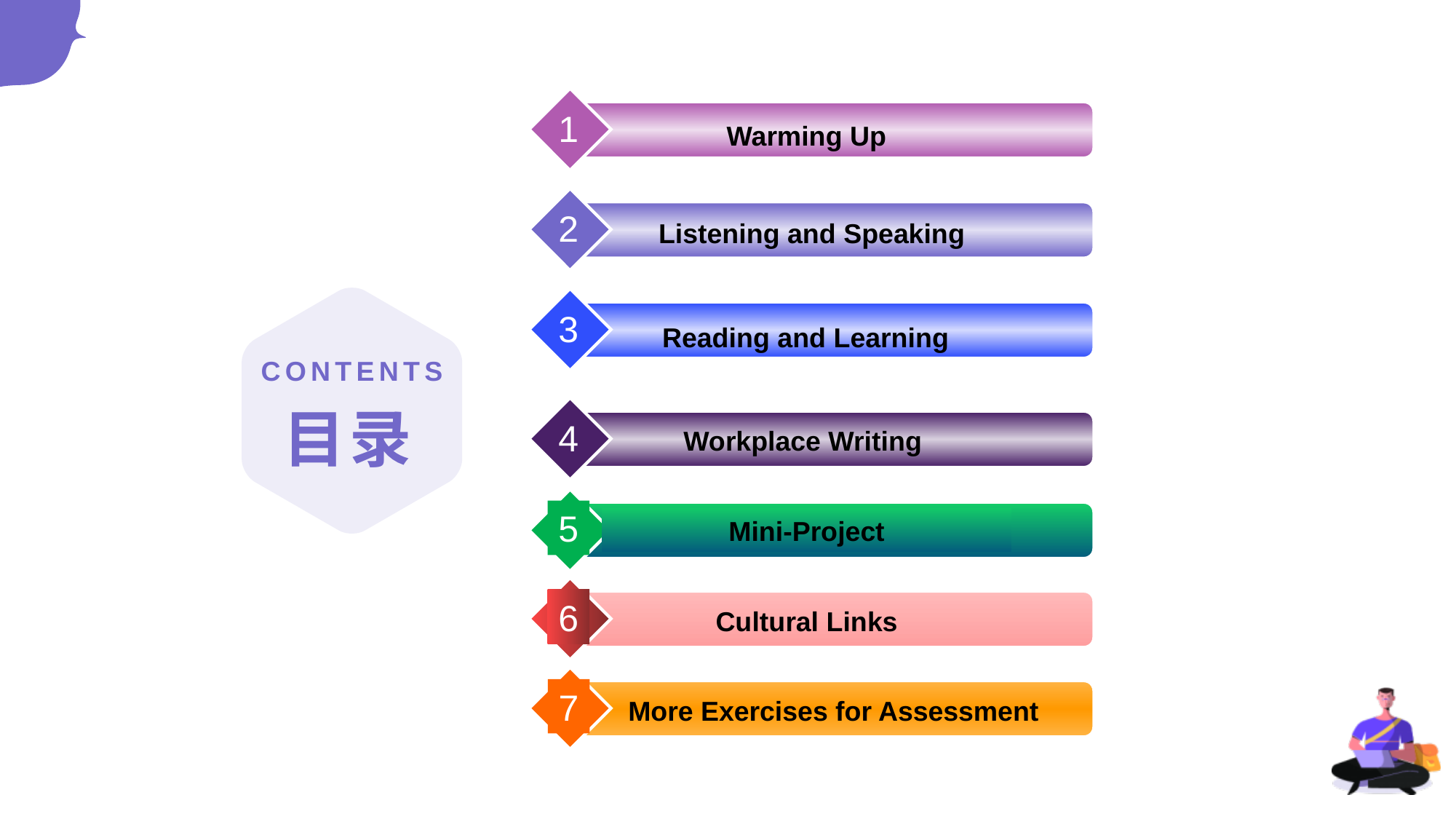

1

Warming Up

2

Listening and Speaking

3

Reading and Learning

4

Workplace Writing

5

Mini-Project

目录
CONTENTS

6

Cultural Links

7

More Exercises for Assessment